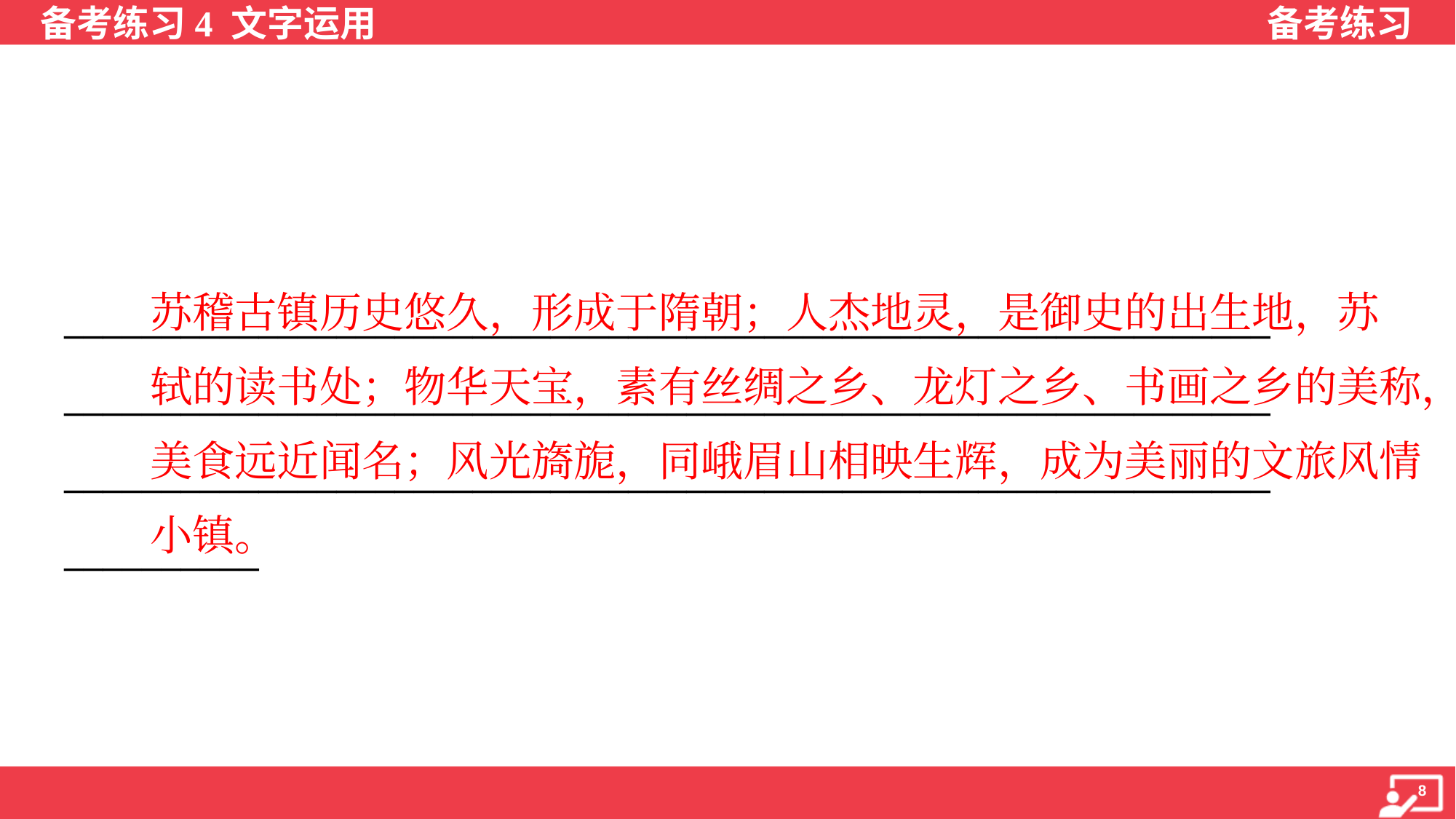

苏稽古镇历史悠久，形成于隋朝；人杰地灵，是御史的出生地，苏
轼的读书处；物华天宝，素有丝绸之乡、龙灯之乡、书画之乡的美称，
美食远近闻名；风光旖旎，同峨眉山相映生辉，成为美丽的文旅风情
小镇。
______________________________________________________________
______________________________________________________________
______________________________________________________________
__________